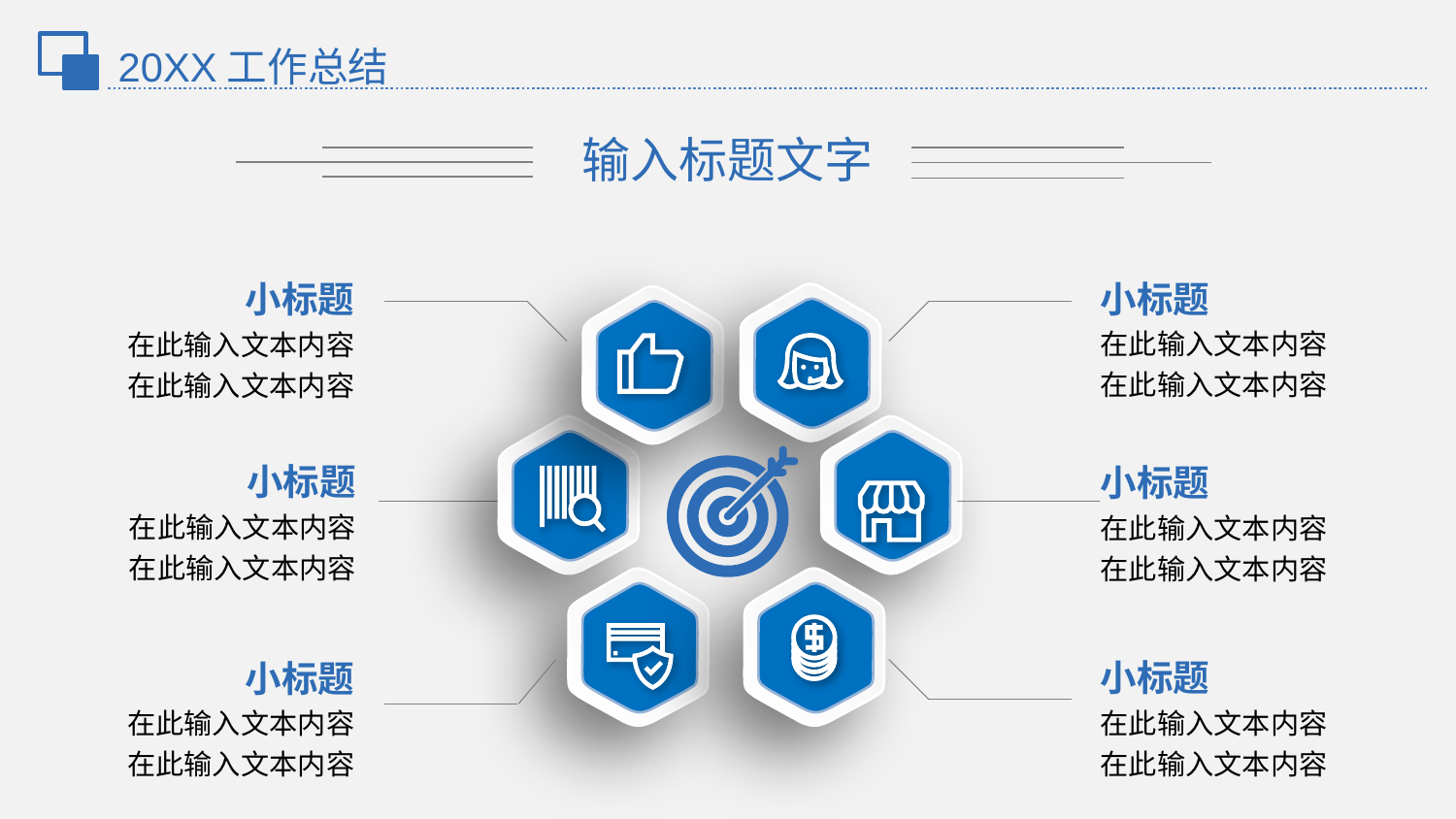

20XX工作总结

输入标题文字
小标题
在此输入文本内容
在此输入文本内容
小标题
在此输入文本内容
在此输入文本内容

小标题
在此输入文本内容
在此输入文本内容
小标题
在此输入文本内容
在此输入文本内容

小标题
在此输入文本内容
在此输入文本内容
小标题
在此输入文本内容
在此输入文本内容